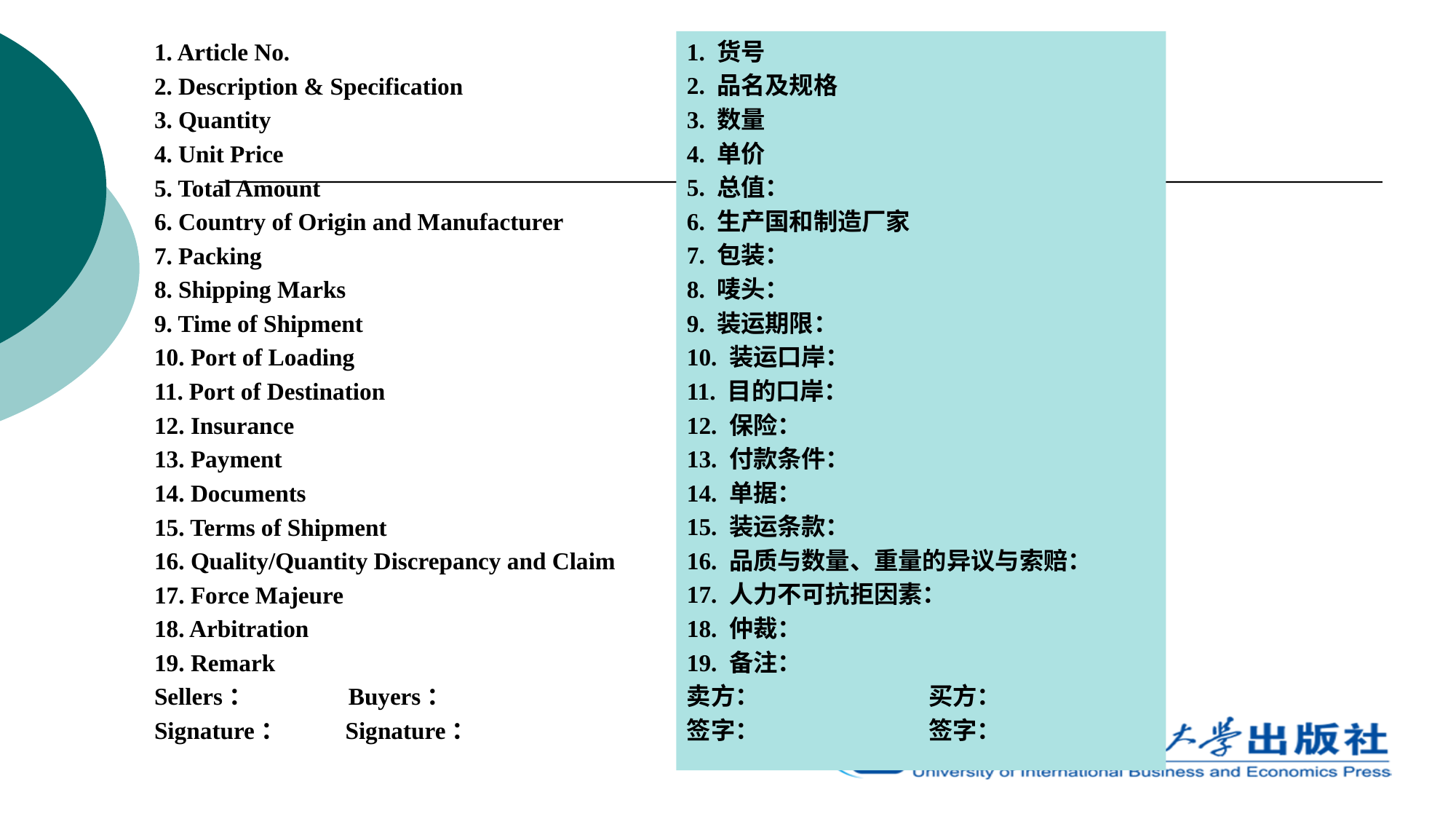

1. Article No.
2. Description & Specification
3. Quantity
4. Unit Price
5. Total Amount
6. Country of Origin and Manufacturer
7. Packing
8. Shipping Marks
9. Time of Shipment
10. Port of Loading
11. Port of Destination
12. Insurance
13. Payment
14. Documents
15. Terms of Shipment
16. Quality/Quantity Discrepancy and Claim
17. Force Majeure
18. Arbitration
19. Remark
Sellers：　            Buyers：
Signature：          Signature：
1. 货号
2. 品名及规格
3. 数量
4. 单价
5. 总值：
6. 生产国和制造厂家
7. 包装：
8. 唛头：
9. 装运期限：
10. 装运口岸：
11. 目的口岸：
12. 保险：
13. 付款条件：
14. 单据：
15. 装运条款：
16. 品质与数量、重量的异议与索赔：
17. 人力不可抗拒因素：
18. 仲裁：
19. 备注：
卖方：　　　　　　　买方：
签字：　　　　　　　签字：